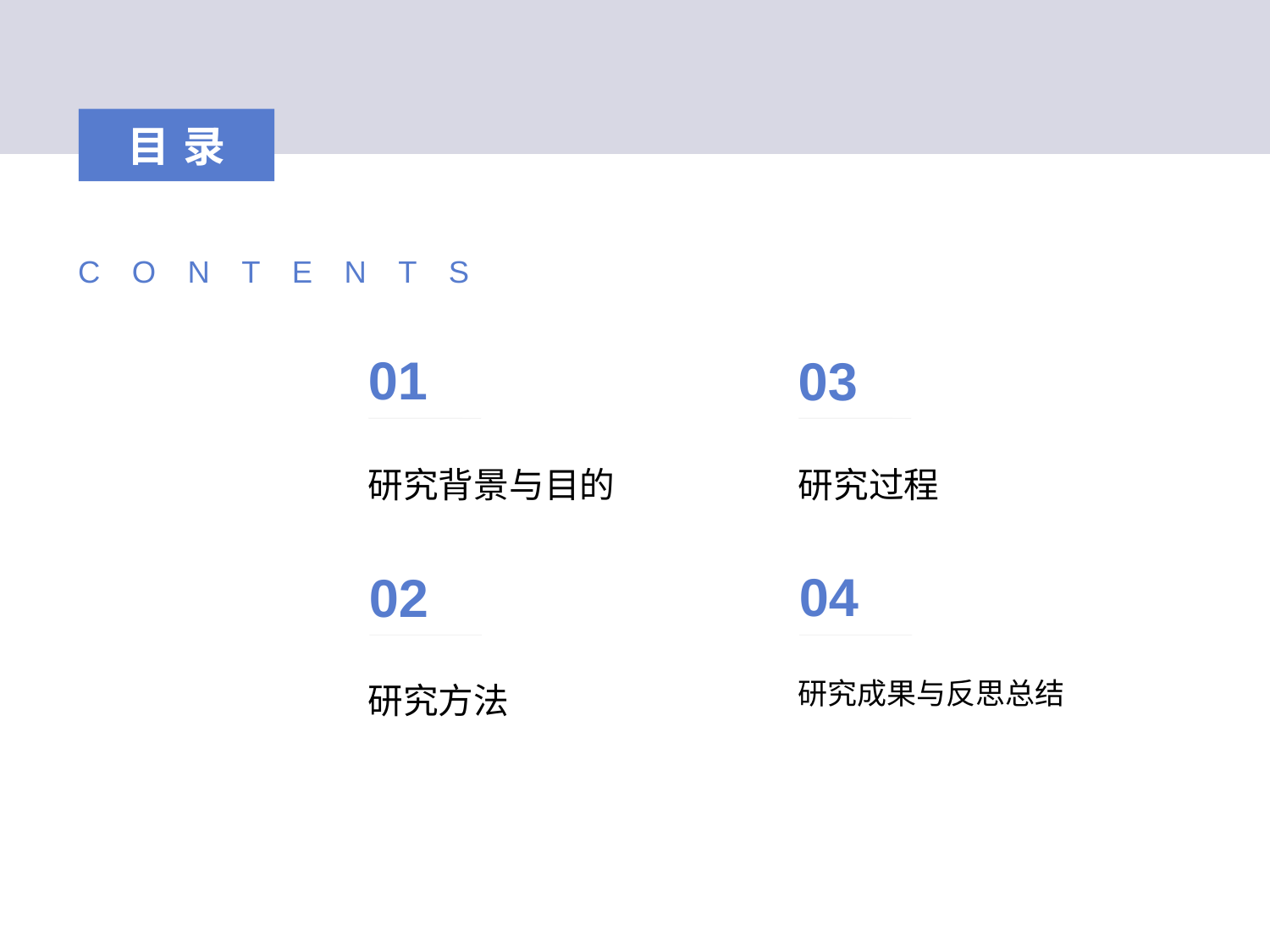

目录
CONTENTS
01
03
研究背景与目的
研究过程
04
02
研究成果与反思总结
研究方法